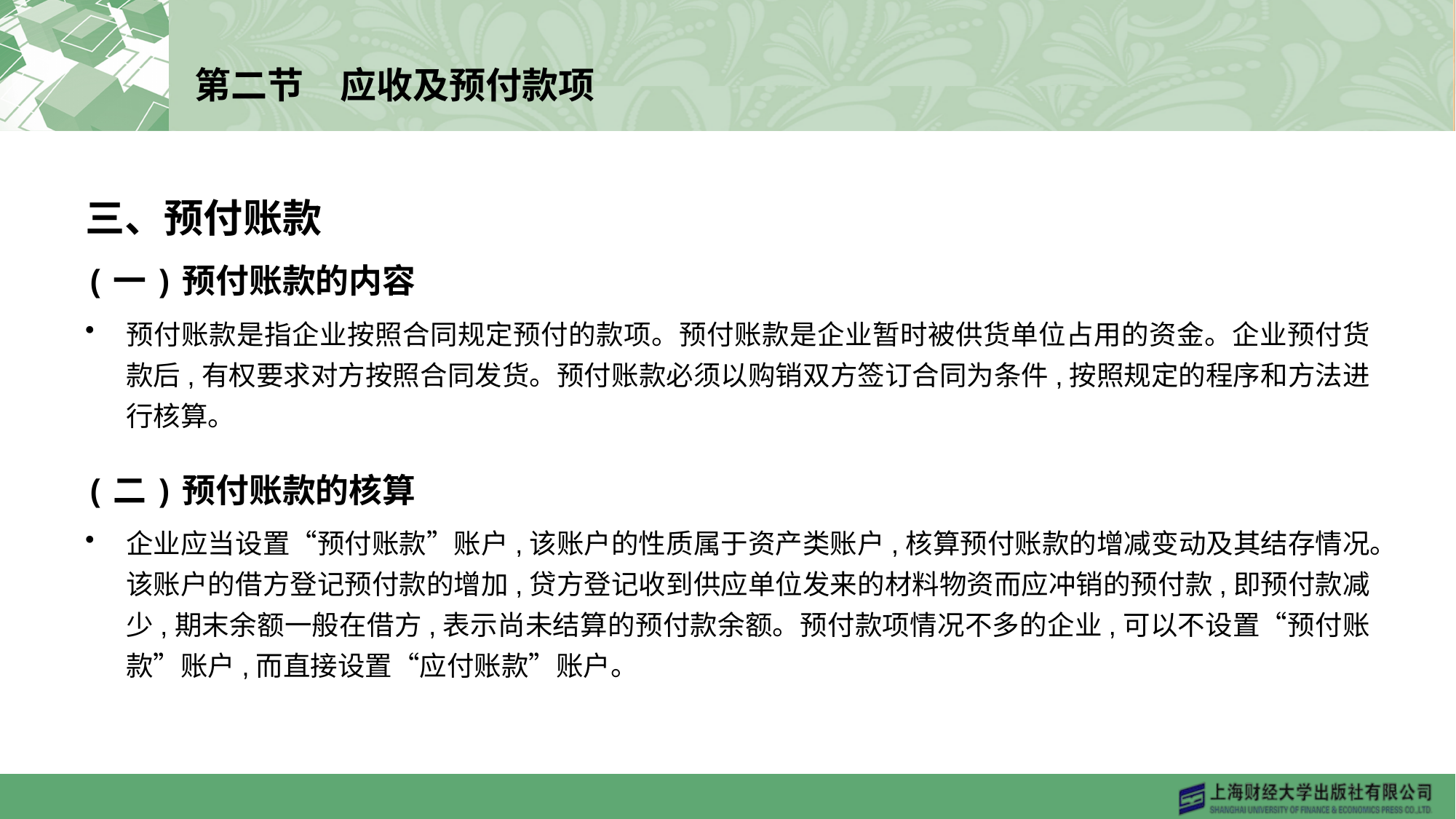

# 第二节　应收及预付款项
三、预付账款
(一)预付账款的内容
预付账款是指企业按照合同规定预付的款项。预付账款是企业暂时被供货单位占用的资金。企业预付货款后,有权要求对方按照合同发货。预付账款必须以购销双方签订合同为条件,按照规定的程序和方法进行核算。
(二)预付账款的核算
企业应当设置“预付账款”账户,该账户的性质属于资产类账户,核算预付账款的增减变动及其结存情况。该账户的借方登记预付款的增加,贷方登记收到供应单位发来的材料物资而应冲销的预付款,即预付款减少,期末余额一般在借方,表示尚未结算的预付款余额。预付款项情况不多的企业,可以不设置“预付账款”账户,而直接设置“应付账款”账户。